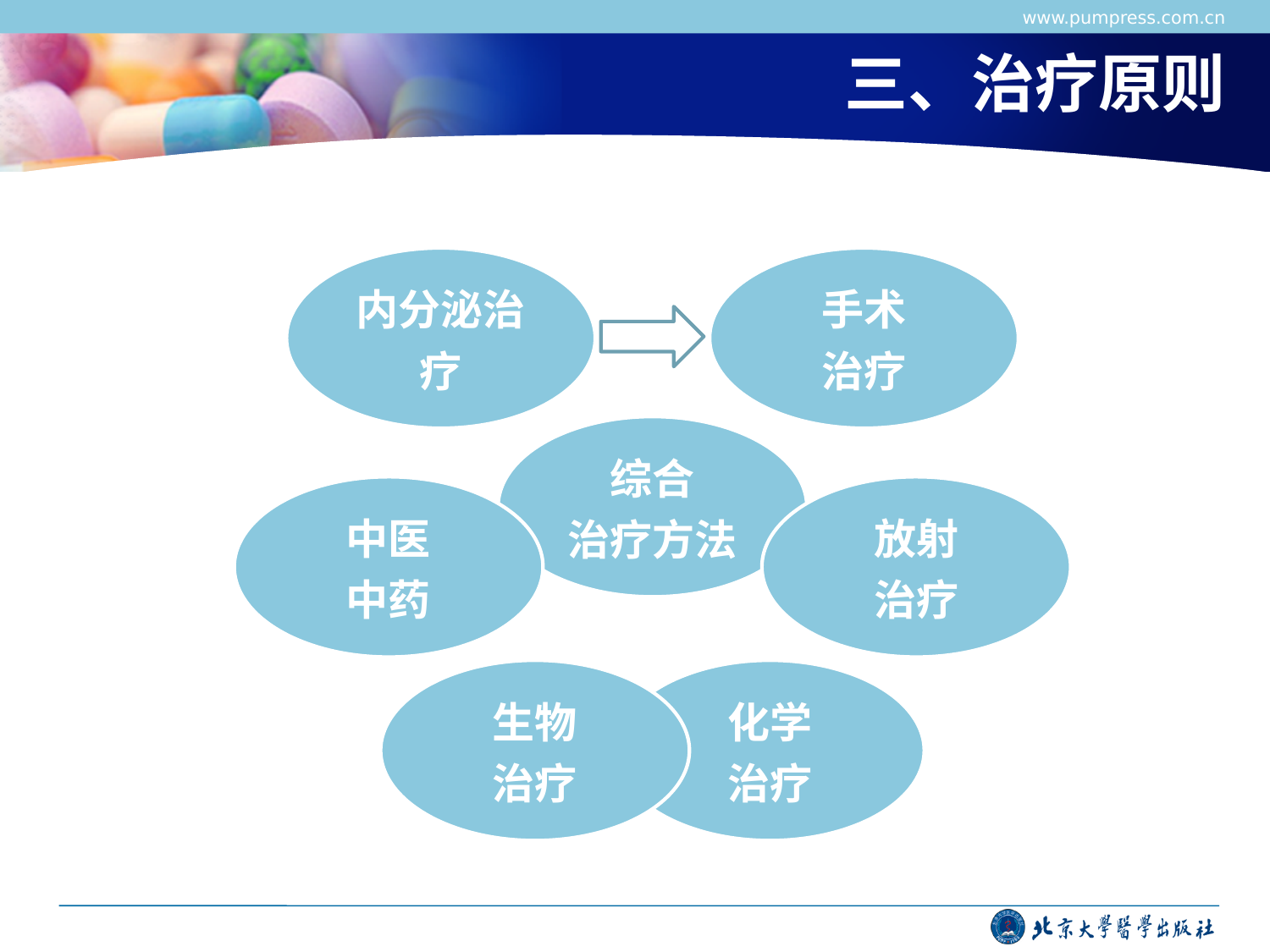

www.pumpress.com.cn
# 三、治疗原则
综合
治疗方法
手术
治疗
放射
治疗
化学
治疗
生物
治疗
中医
中药
内分泌治疗